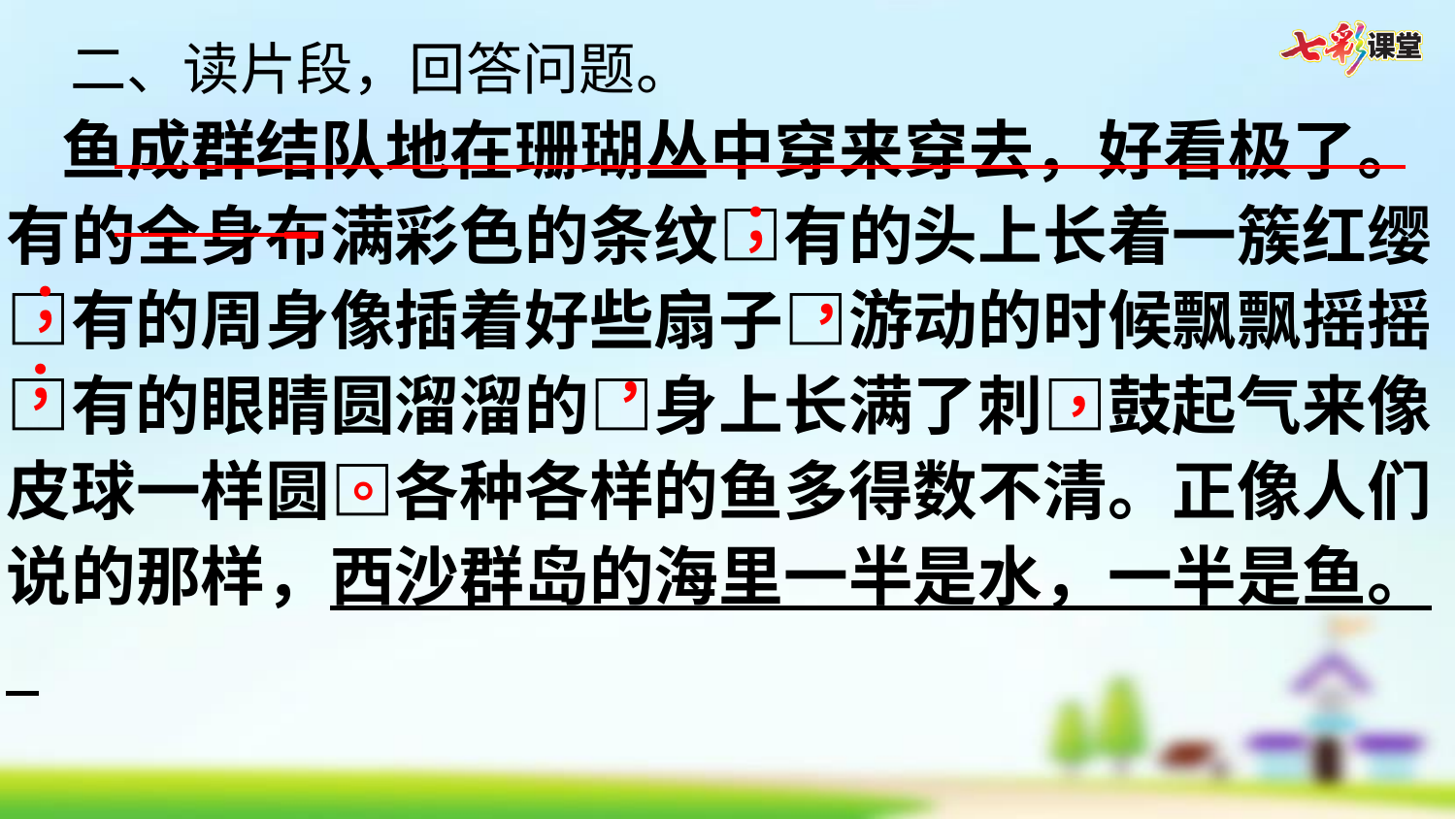

二、读片段，回答问题。
    鱼成群结队地在珊瑚丛中穿来穿去，好看极了。有的全身布满彩色的条纹□有的头上长着一簇红缨□有的周身像插着好些扇子□游动的时候飘飘摇摇□有的眼睛圆溜溜的□身上长满了刺□鼓起气来像皮球一样圆□各种各样的鱼多得数不清。正像人们说的那样，西沙群岛的海里一半是水，一半是鱼。
                                            _
；
，
；
，
；
，
。